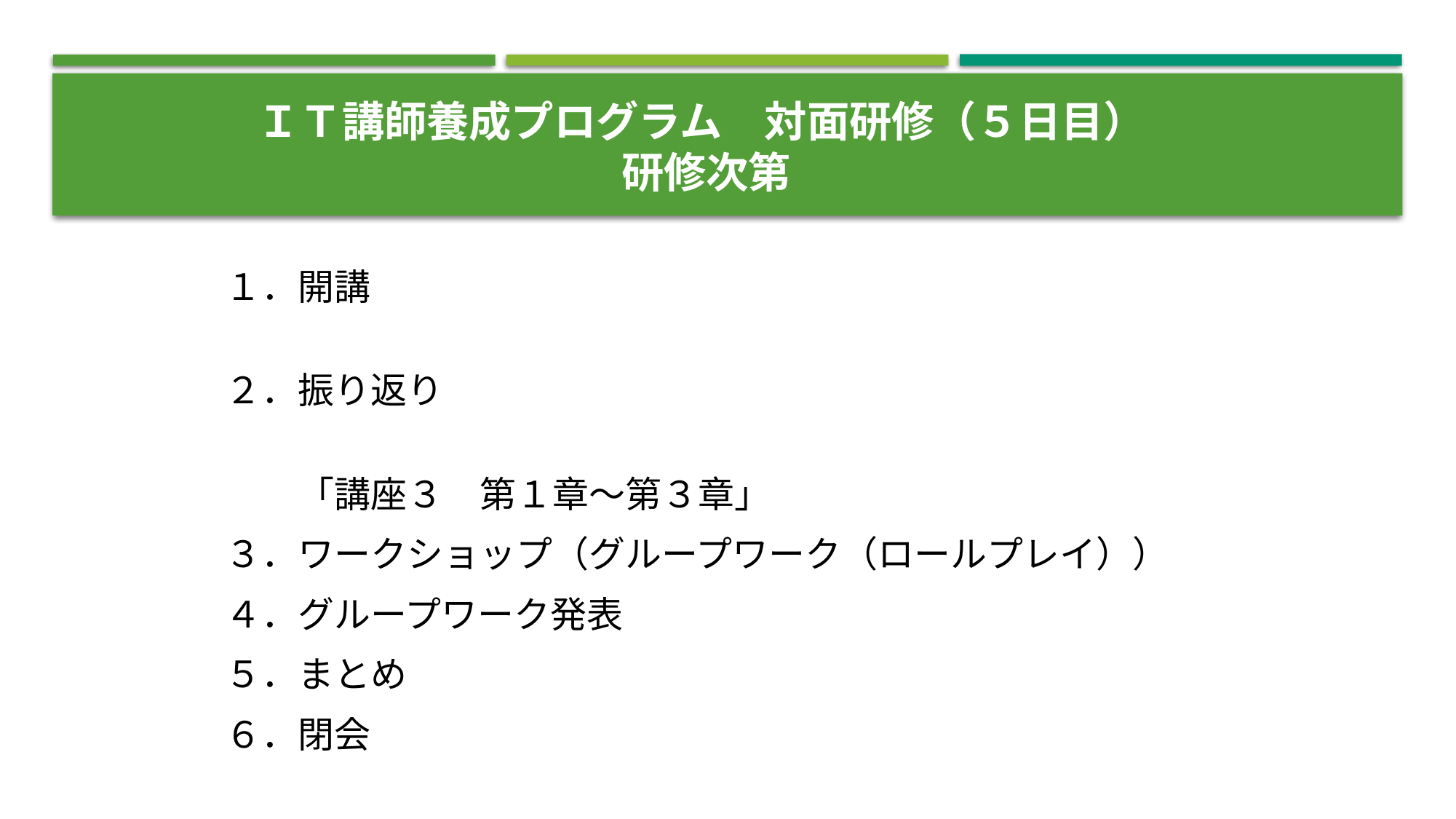

# ＩＴ講師養成プログラム　対面研修（５日目） 　 研修次第
１．開講
２．振り返り
　　「講座３　第１章～第３章」
３．ワークショップ（グループワーク（ロールプレイ））
４．グループワーク発表
５．まとめ
６．閉会